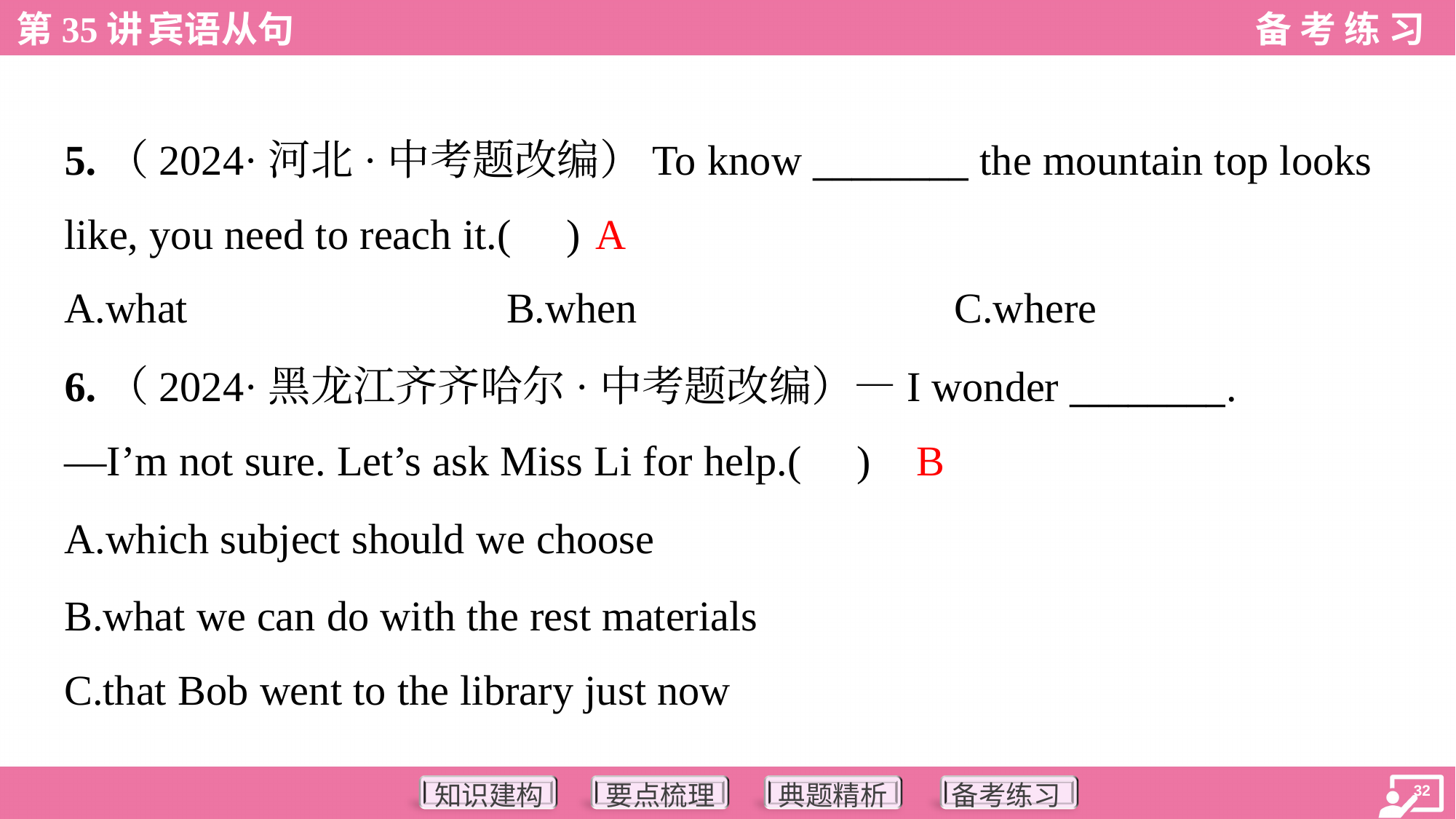

5.（2024·河北·中考题改编）To know ________ the mountain top looks
like, you need to reach it.(     )
A
A.what	B.when	C.where
6.（2024·黑龙江齐齐哈尔·中考题改编）—I wonder ________.
—I’m not sure. Let’s ask Miss Li for help.(     )
B
A.which subject should we choose
B.what we can do with the rest materials
C.that Bob went to the library just now